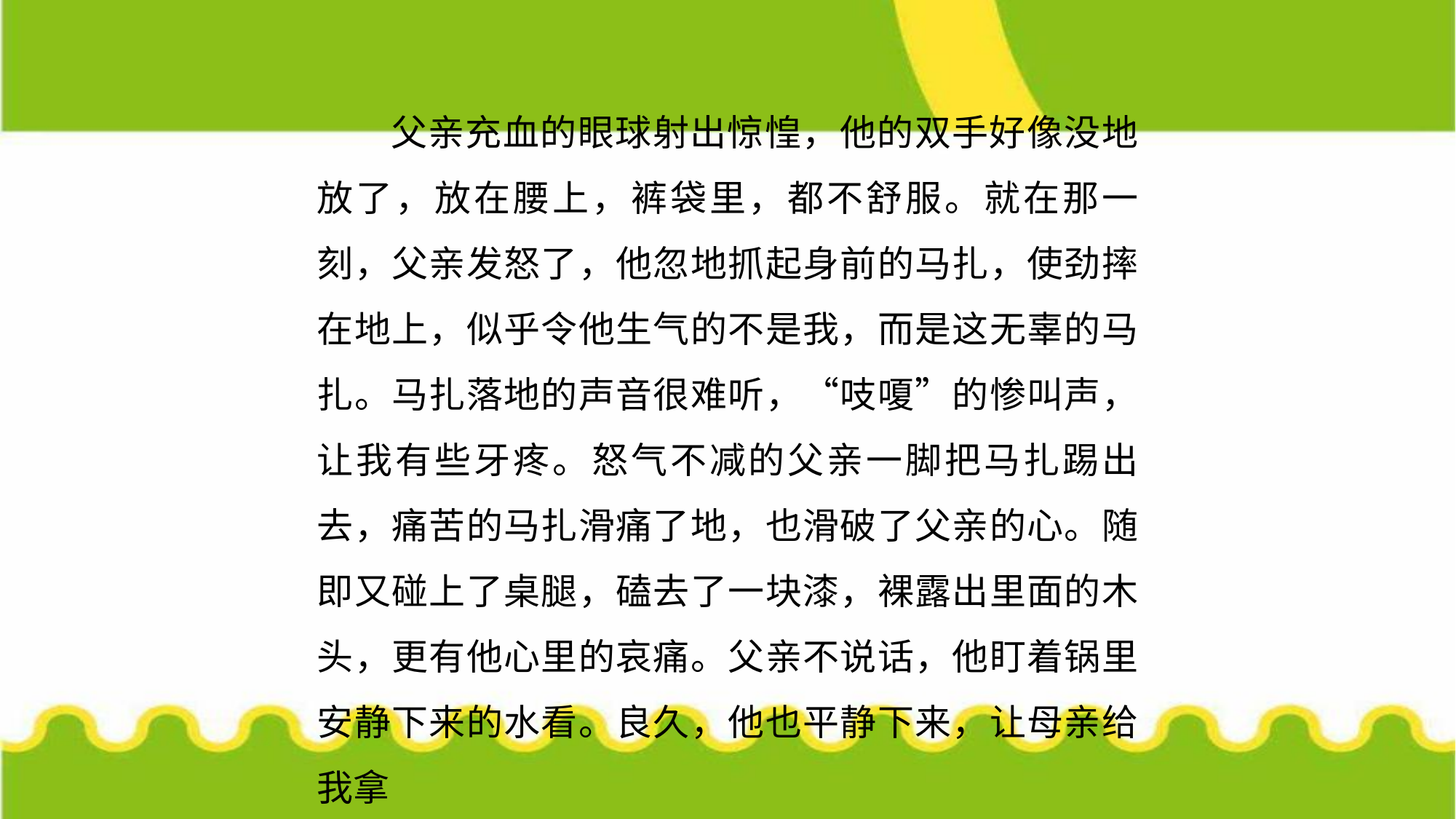

父亲充血的眼球射出惊惶，他的双手好像没地放了，放在腰上，裤袋里，都不舒服。就在那一刻，父亲发怒了，他忽地抓起身前的马扎，使劲摔在地上，似乎令他生气的不是我，而是这无辜的马扎。马扎落地的声音很难听，“吱嗄”的惨叫声，让我有些牙疼。怒气不减的父亲一脚把马扎踢出去，痛苦的马扎滑痛了地，也滑破了父亲的心。随即又碰上了桌腿，磕去了一块漆，裸露出里面的木头，更有他心里的哀痛。父亲不说话，他盯着锅里安静下来的水看。良久，他也平静下来，让母亲给我拿